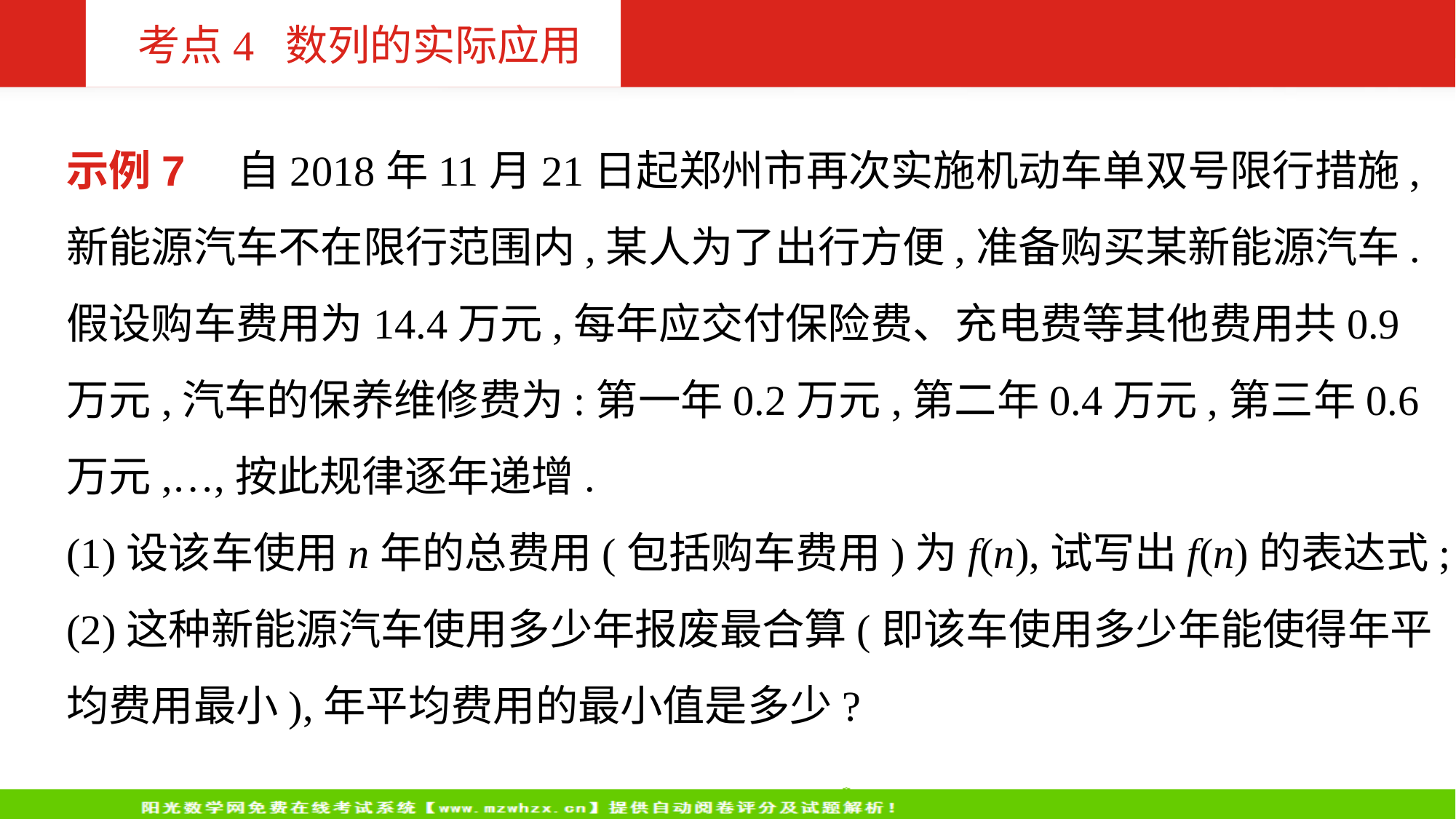

考点4  数列的实际应用

示例7　自2018年11月21日起郑州市再次实施机动车单双号限行措施,新能源汽车不在限行范围内,某人为了出行方便,准备购买某新能源汽车.假设购车费用为14.4万元,每年应交付保险费、充电费等其他费用共0.9万元,汽车的保养维修费为:第一年0.2万元,第二年0.4万元,第三年0.6万元,…,按此规律逐年递增.
(1)设该车使用n年的总费用(包括购车费用)为f(n),试写出f(n)的表达式;
(2)这种新能源汽车使用多少年报废最合算(即该车使用多少年能使得年平均费用最小),年平均费用的最小值是多少?